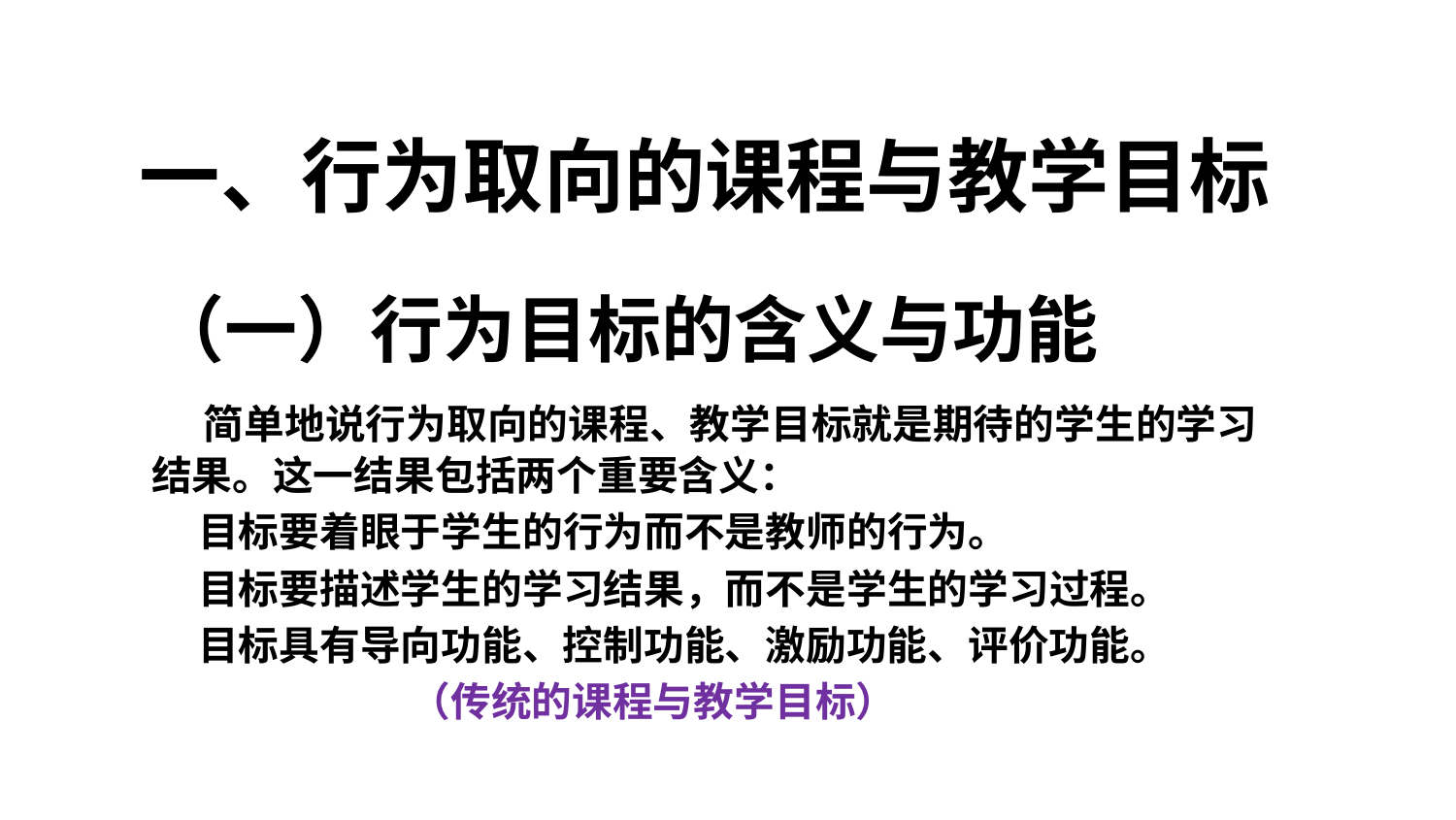

# 一、行为取向的课程与教学目标
（一）行为目标的含义与功能
   简单地说行为取向的课程、教学目标就是期待的学生的学习结果。这一结果包括两个重要含义：
    目标要着眼于学生的行为而不是教师的行为。
    目标要描述学生的学习结果，而不是学生的学习过程。
    目标具有导向功能、控制功能、激励功能、评价功能。
                           （传统的课程与教学目标）